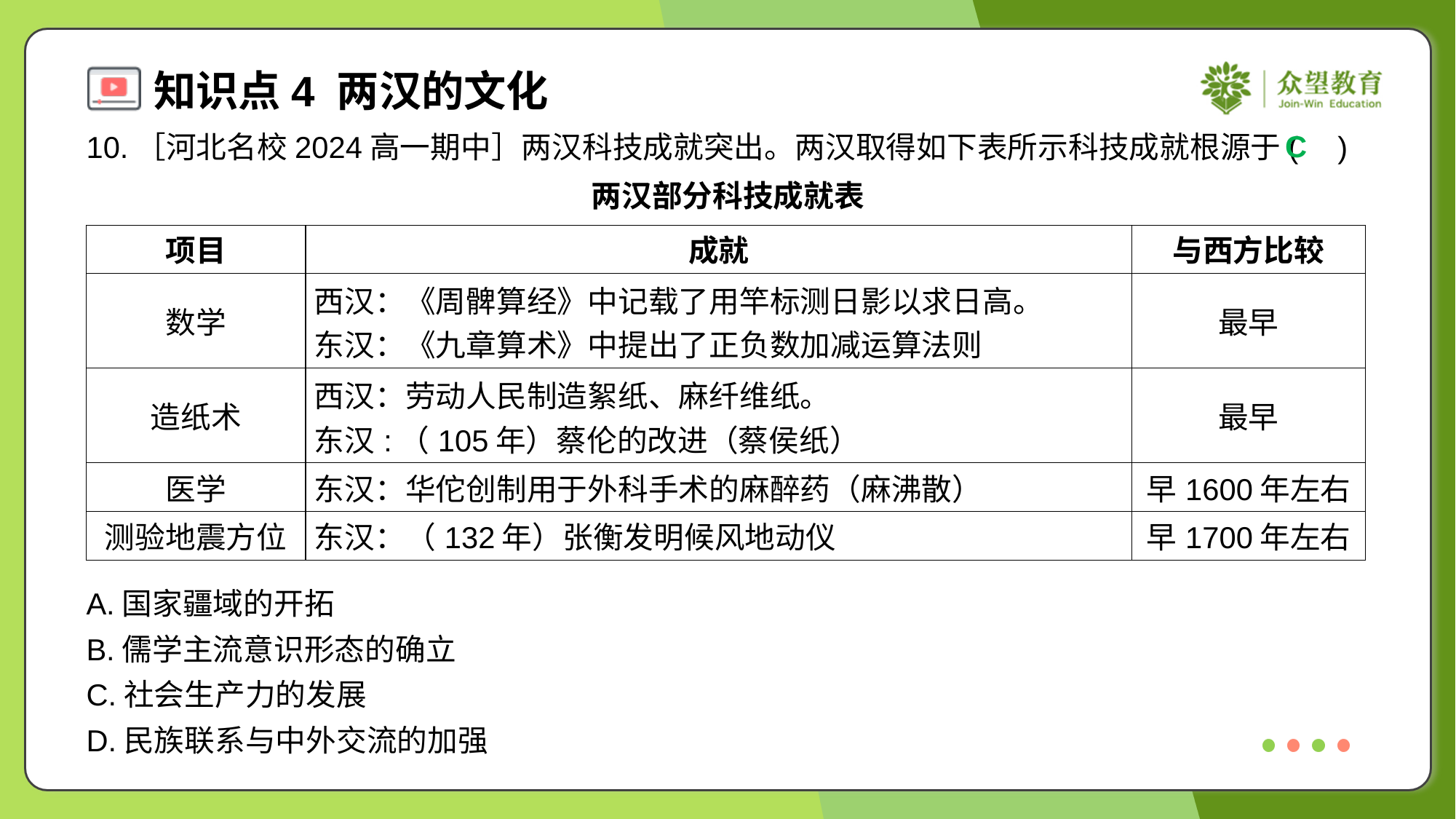

C
10.［河北名校2024高一期中］两汉科技成就突出。两汉取得如下表所示科技成就根源于(     )
两汉部分科技成就表
| 项目 | 成就 | 与西方比较 |
| --- | --- | --- |
| 数学 | 西汉：《周髀算经》中记载了用竿标测日影以求日高。 东汉：《九章算术》中提出了正负数加减运算法则 | 最早 |
| 造纸术 | 西汉：劳动人民制造絮纸、麻纤维纸。 东汉:（105年）蔡伦的改进（蔡侯纸） | 最早 |
| 医学 | 东汉：华佗创制用于外科手术的麻醉药（麻沸散） | 早1600年左右 |
| 测验地震方位 | 东汉：（132年）张衡发明候风地动仪 | 早1700年左右 |
A.国家疆域的开拓
B.儒学主流意识形态的确立
C.社会生产力的发展
D.民族联系与中外交流的加强